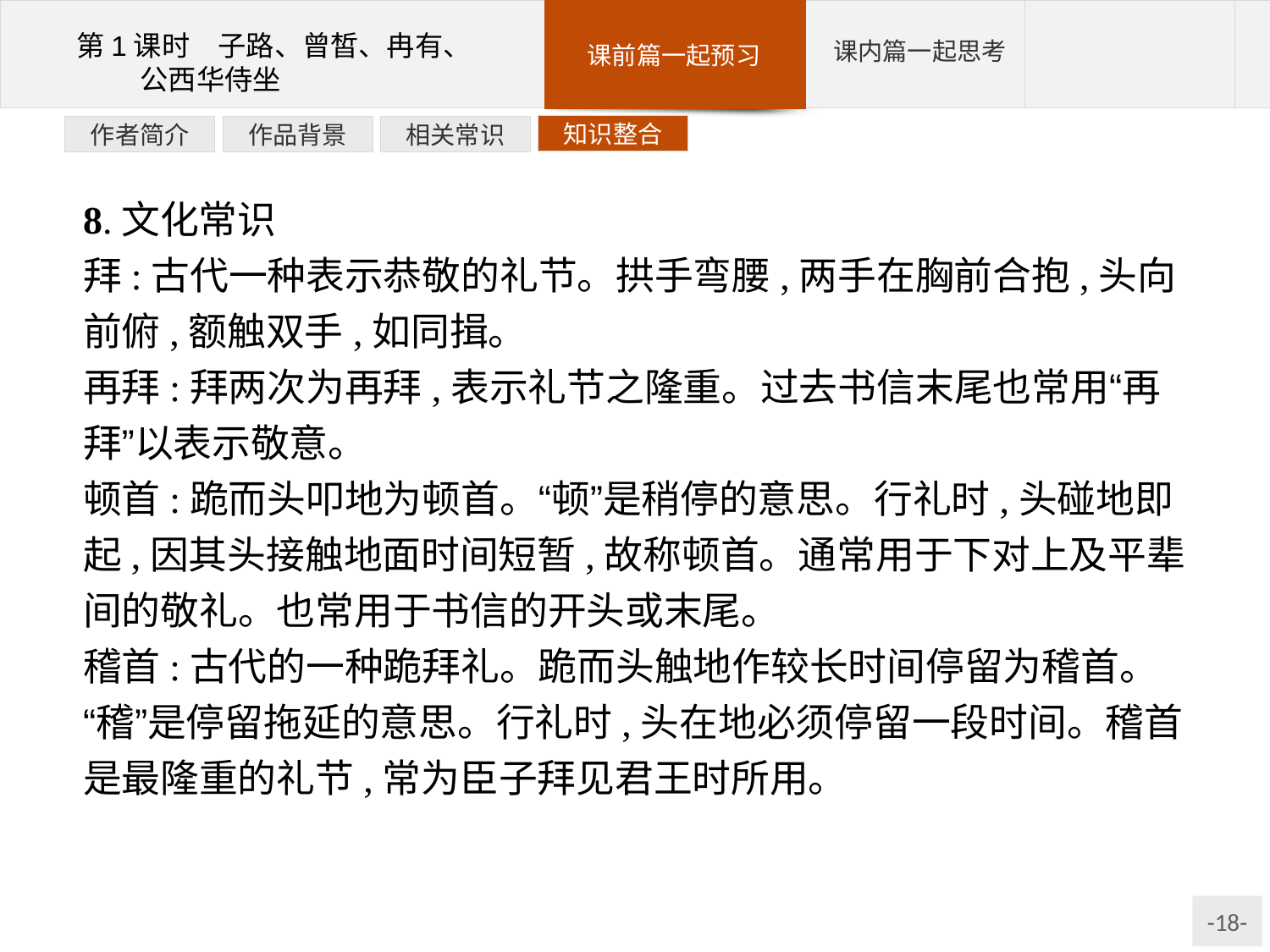

知识整合
相关常识
作品背景
作者简介
8.文化常识
拜:古代一种表示恭敬的礼节。拱手弯腰,两手在胸前合抱,头向前俯,额触双手,如同揖。
再拜:拜两次为再拜,表示礼节之隆重。过去书信末尾也常用“再拜”以表示敬意。
顿首:跪而头叩地为顿首。“顿”是稍停的意思。行礼时,头碰地即起,因其头接触地面时间短暂,故称顿首。通常用于下对上及平辈间的敬礼。也常用于书信的开头或末尾。
稽首:古代的一种跪拜礼。跪而头触地作较长时间停留为稽首。“稽”是停留拖延的意思。行礼时,头在地必须停留一段时间。稽首是最隆重的礼节,常为臣子拜见君王时所用。